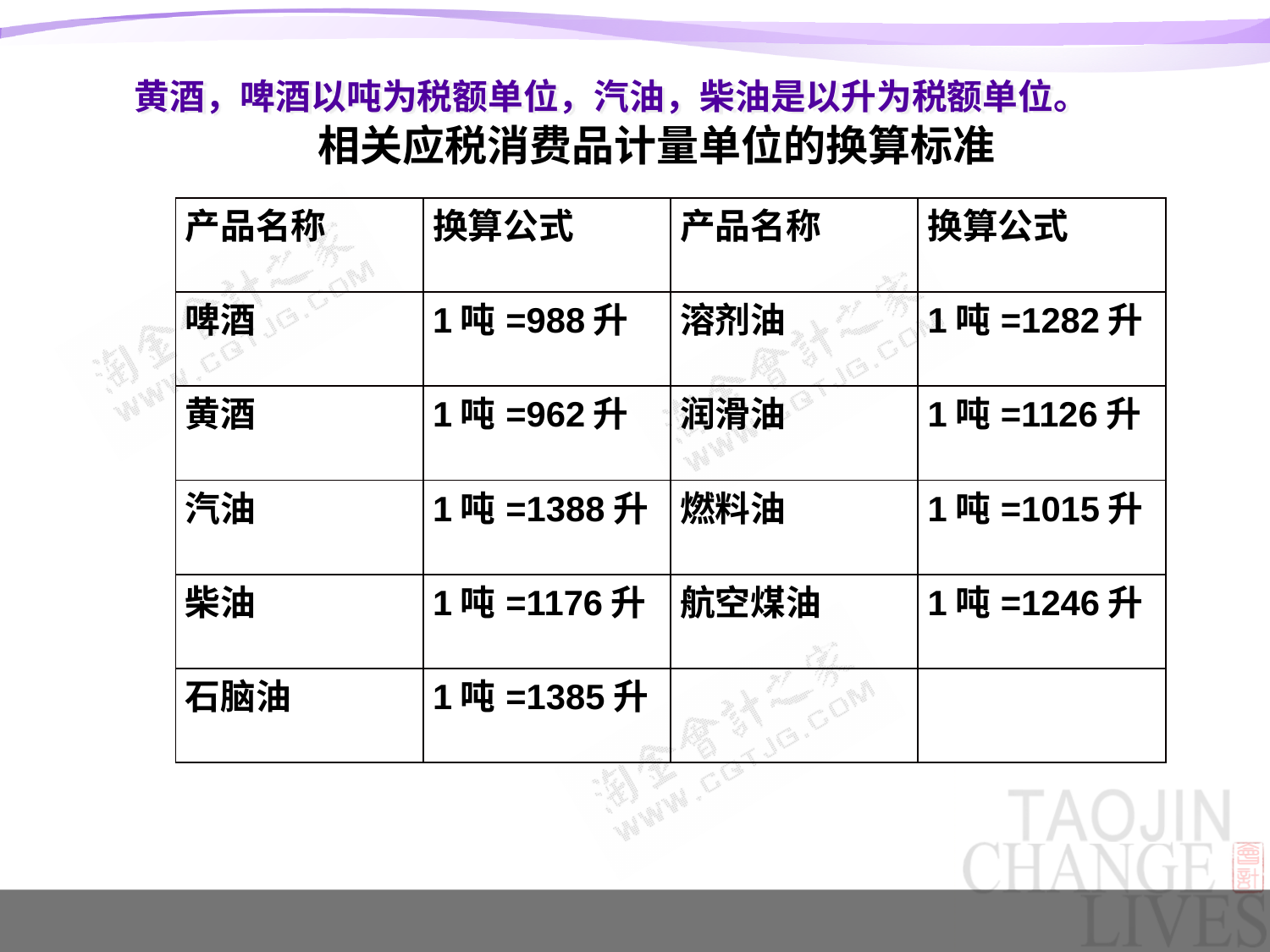

# 黄酒，啤酒以吨为税额单位，汽油，柴油是以升为税额单位。
  相关应税消费品计量单位的换算标准
| 产品名称 | 换算公式 | 产品名称 | 换算公式 |
| --- | --- | --- | --- |
| 啤酒 | 1吨=988升 | 溶剂油 | 1吨=1282升 |
| 黄酒 | 1吨=962升 | 润滑油 | 1吨=1126升 |
| 汽油 | 1吨=1388升 | 燃料油 | 1吨=1015升 |
| 柴油 | 1吨=1176升 | 航空煤油 | 1吨=1246升 |
| 石脑油 | 1吨=1385升 |  |  |